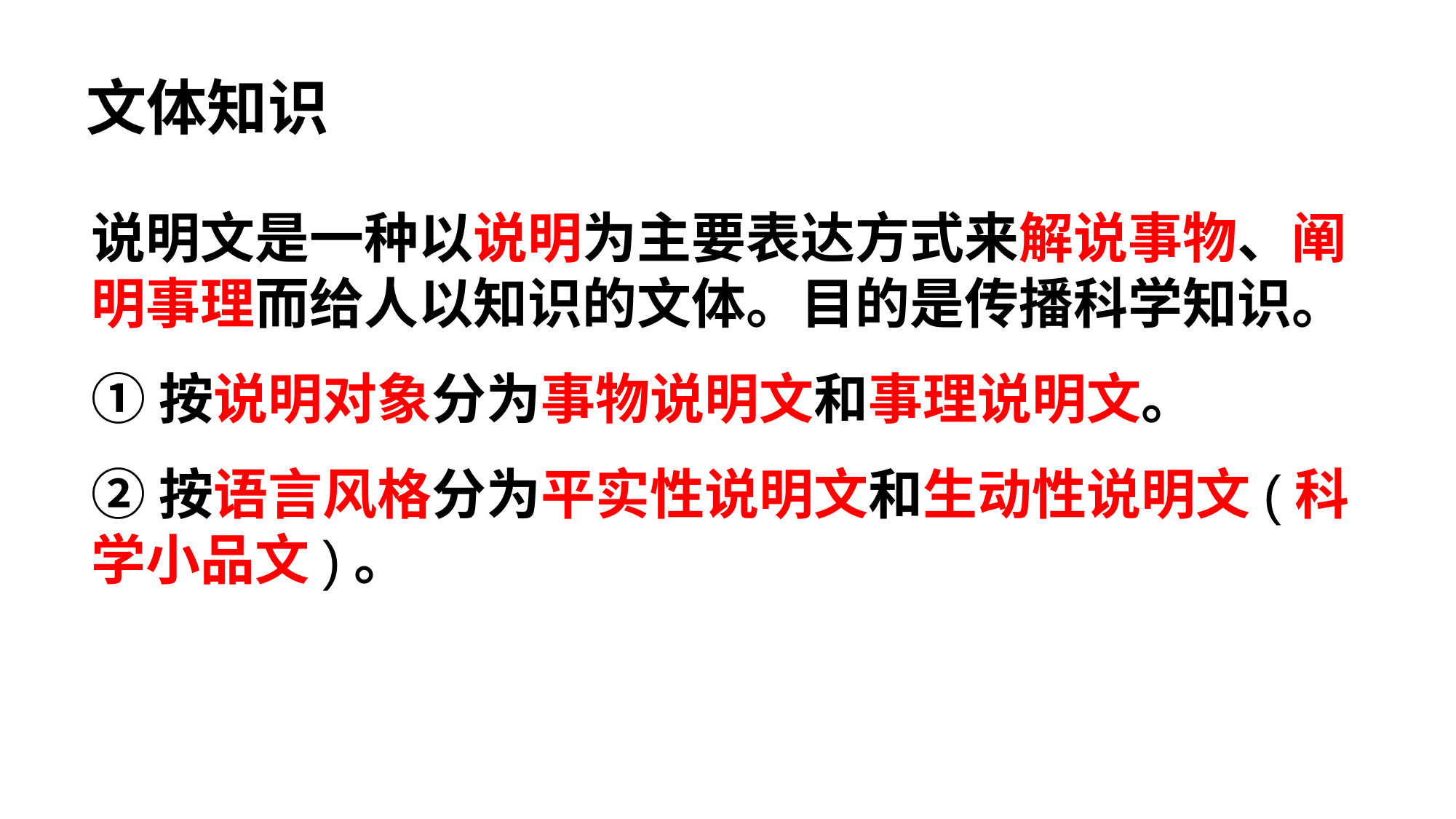

文体知识
说明文是一种以说明为主要表达方式来解说事物、阐明事理而给人以知识的文体。目的是传播科学知识。
①按说明对象分为事物说明文和事理说明文。
②按语言风格分为平实性说明文和生动性说明文(科学小品文)。